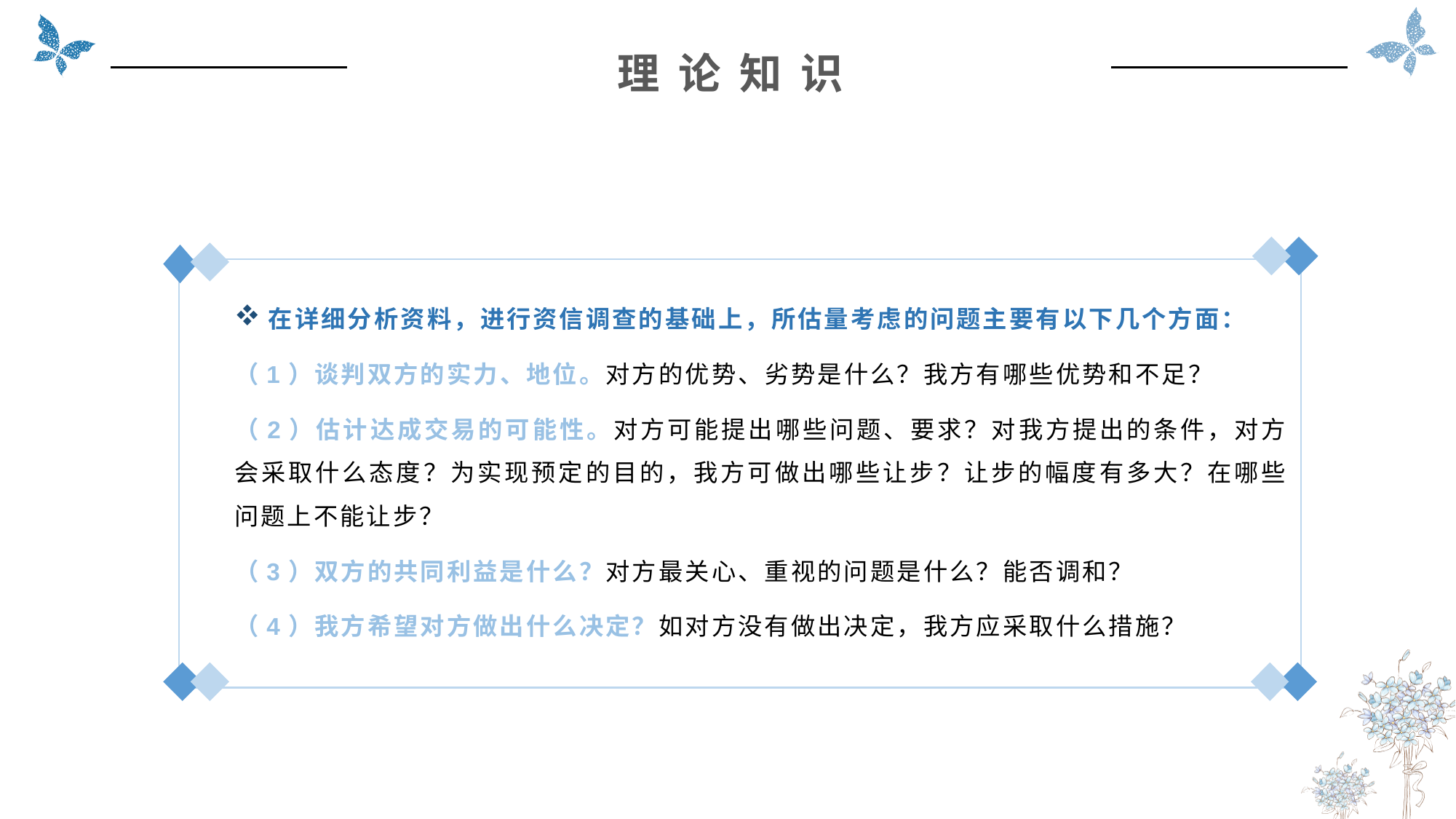

理 论 知 识

在详细分析资料，进行资信调查的基础上，所估量考虑的问题主要有以下几个方面：
（1）谈判双方的实力、地位。对方的优势、劣势是什么？我方有哪些优势和不足？
（2）估计达成交易的可能性。对方可能提出哪些问题、要求？对我方提出的条件，对方会采取什么态度？为实现预定的目的，我方可做出哪些让步？让步的幅度有多大？在哪些问题上不能让步？
（3）双方的共同利益是什么？对方最关心、重视的问题是什么？能否调和？
（4）我方希望对方做出什么决定？如对方没有做出决定，我方应采取什么措施？